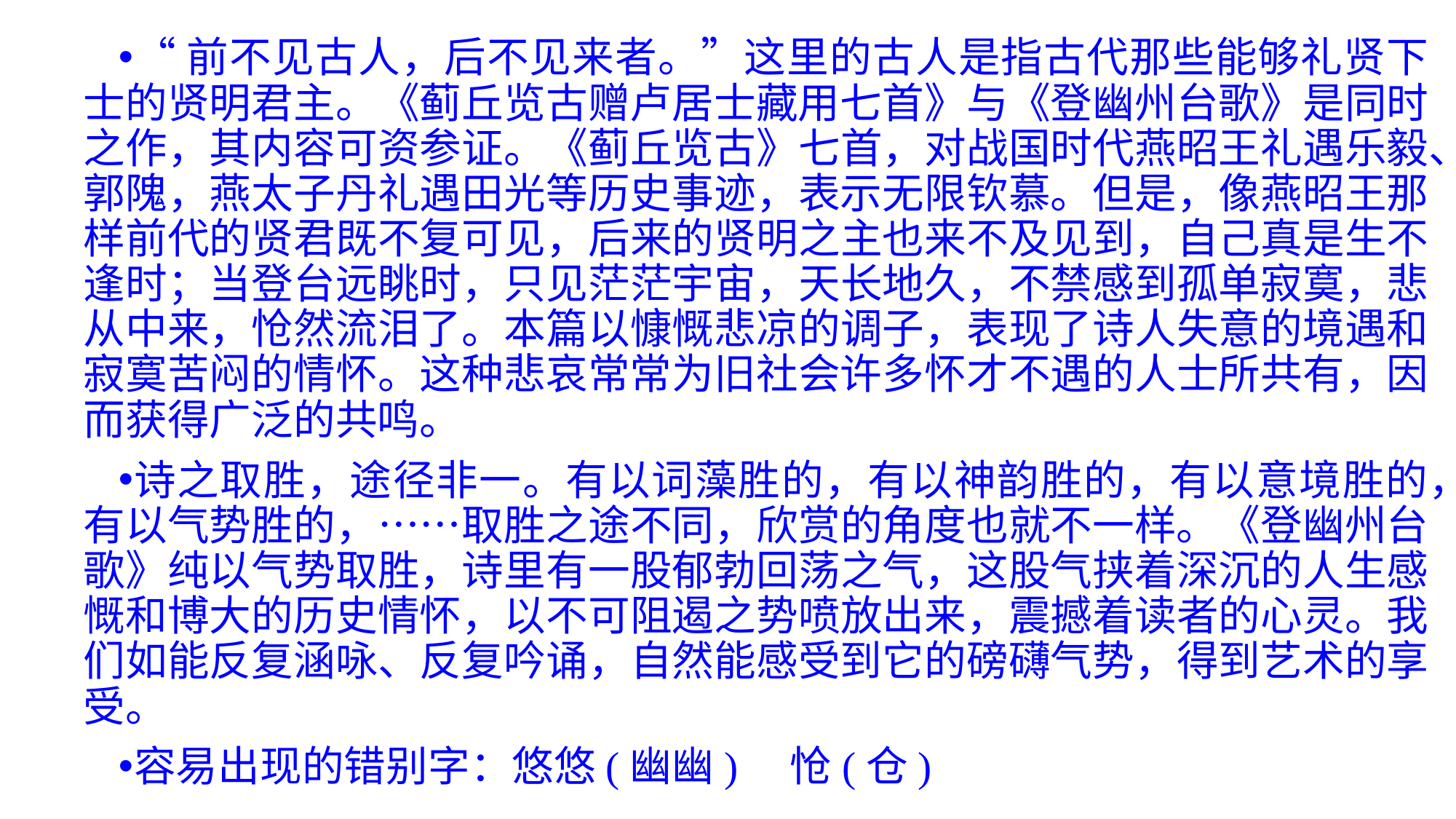

“前不见古人，后不见来者。”这里的古人是指古代那些能够礼贤下士的贤明君主。《蓟丘览古赠卢居士藏用七首》与《登幽州台歌》是同时之作，其内容可资参证。《蓟丘览古》七首，对战国时代燕昭王礼遇乐毅、郭隗，燕太子丹礼遇田光等历史事迹，表示无限钦慕。但是，像燕昭王那样前代的贤君既不复可见，后来的贤明之主也来不及见到，自己真是生不逢时；当登台远眺时，只见茫茫宇宙，天长地久，不禁感到孤单寂寞，悲从中来，怆然流泪了。本篇以慷慨悲凉的调子，表现了诗人失意的境遇和寂寞苦闷的情怀。这种悲哀常常为旧社会许多怀才不遇的人士所共有，因而获得广泛的共鸣。
诗之取胜，途径非一。有以词藻胜的，有以神韵胜的，有以意境胜的，有以气势胜的，……取胜之途不同，欣赏的角度也就不一样。《登幽州台歌》纯以气势取胜，诗里有一股郁勃回荡之气，这股气挟着深沉的人生感慨和博大的历史情怀，以不可阻遏之势喷放出来，震撼着读者的心灵。我们如能反复涵咏、反复吟诵，自然能感受到它的磅礴气势，得到艺术的享受。
容易出现的错别字：悠悠(幽幽)　怆(仓)